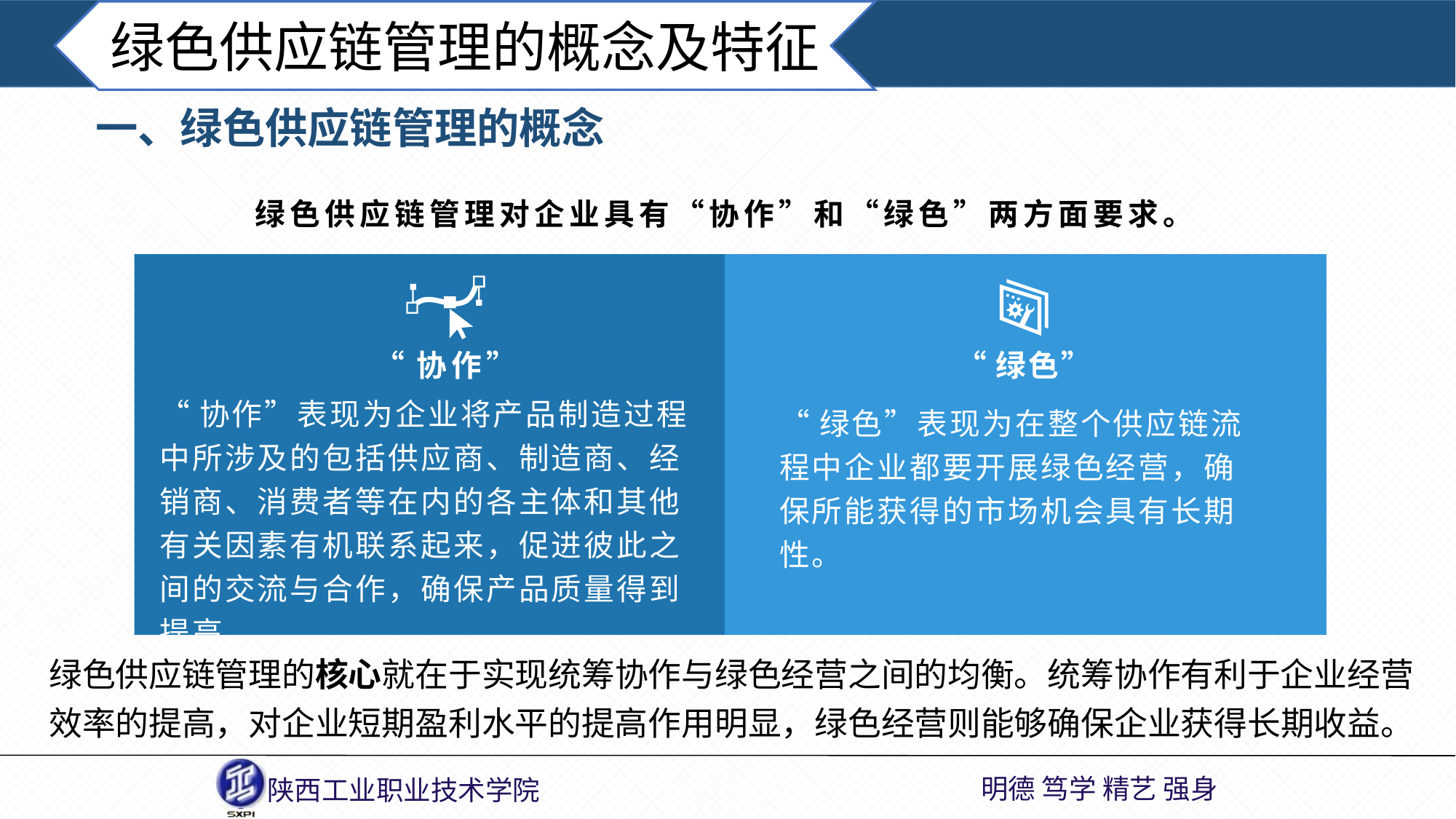

绿色供应链管理的概念及特征

一、绿色供应链管理的概念
绿色供应链管理对企业具有“协作”和“绿色”两方面要求。

“协作”
“绿色”
“协作”表现为企业将产品制造过程中所涉及的包括供应商、制造商、经销商、消费者等在内的各主体和其他有关因素有机联系起来，促进彼此之间的交流与合作，确保产品质量得到提高。
“绿色”表现为在整个供应链流程中企业都要开展绿色经营，确保所能获得的市场机会具有长期性。
绿色供应链管理的核心就在于实现统筹协作与绿色经营之间的均衡。统筹协作有利于企业经营效率的提高，对企业短期盈利水平的提高作用明显，绿色经营则能够确保企业获得长期收益。